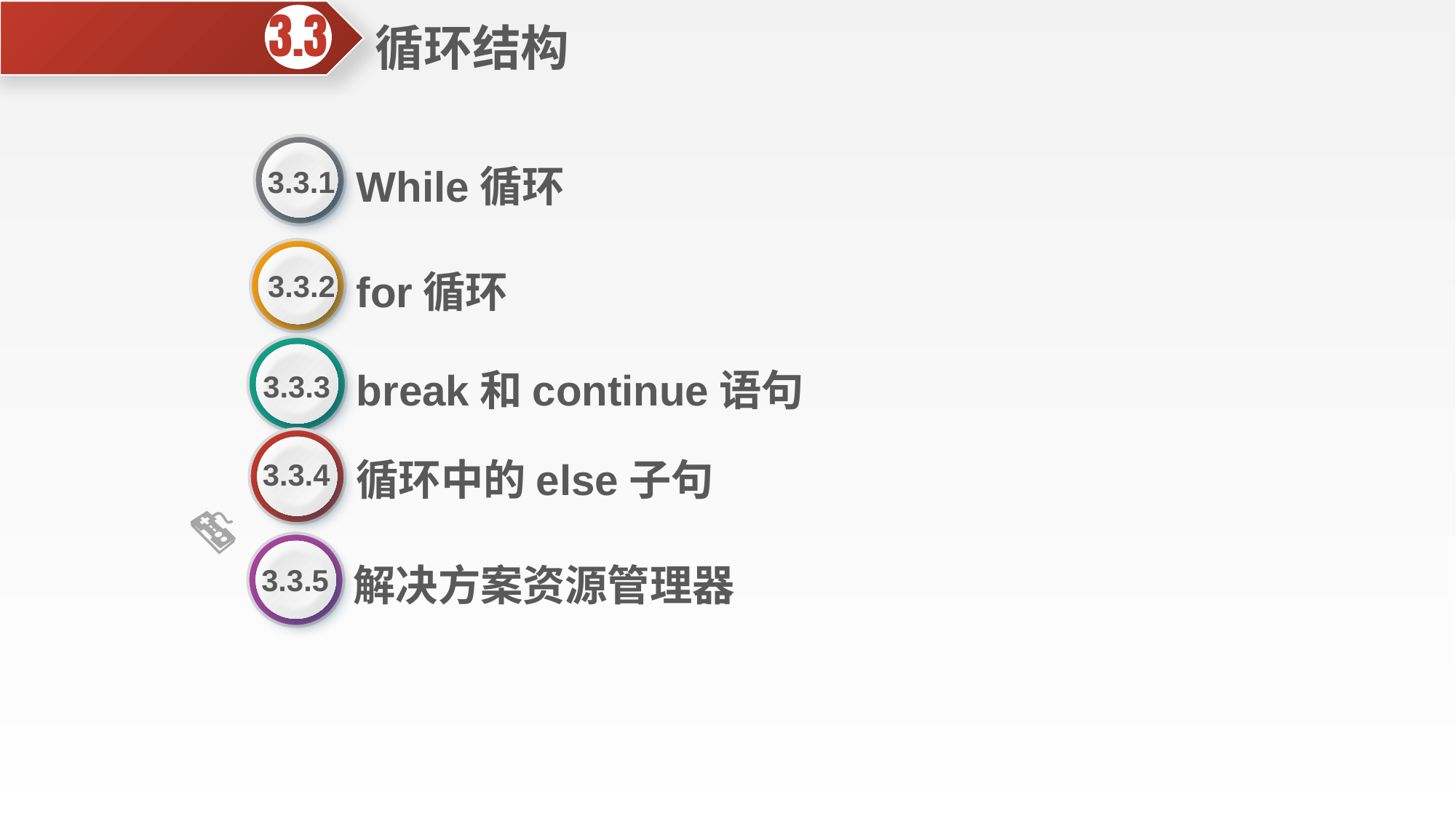

循环结构

3.3

While循环
3.3.1

for循环
3.3.2

break和continue语句
3.3.3

循环中的else子句
3.3.4

解决方案资源管理器
3.3.5